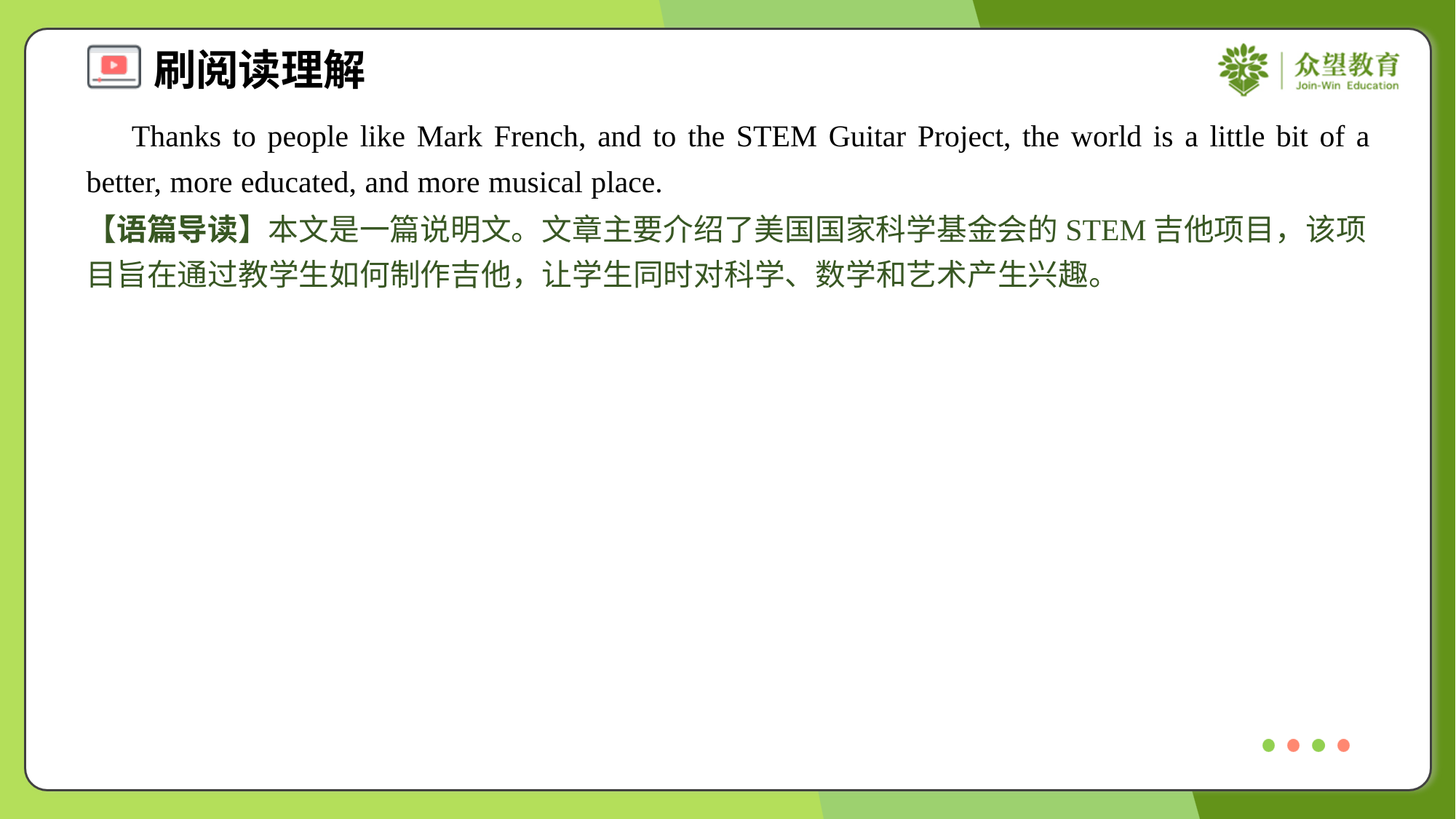

Thanks to people like Mark French, and to the STEM Guitar Project, the world is a little bit of a better, more educated, and more musical place.
【语篇导读】本文是一篇说明文。文章主要介绍了美国国家科学基金会的STEM吉他项目，该项目旨在通过教学生如何制作吉他，让学生同时对科学、数学和艺术产生兴趣。